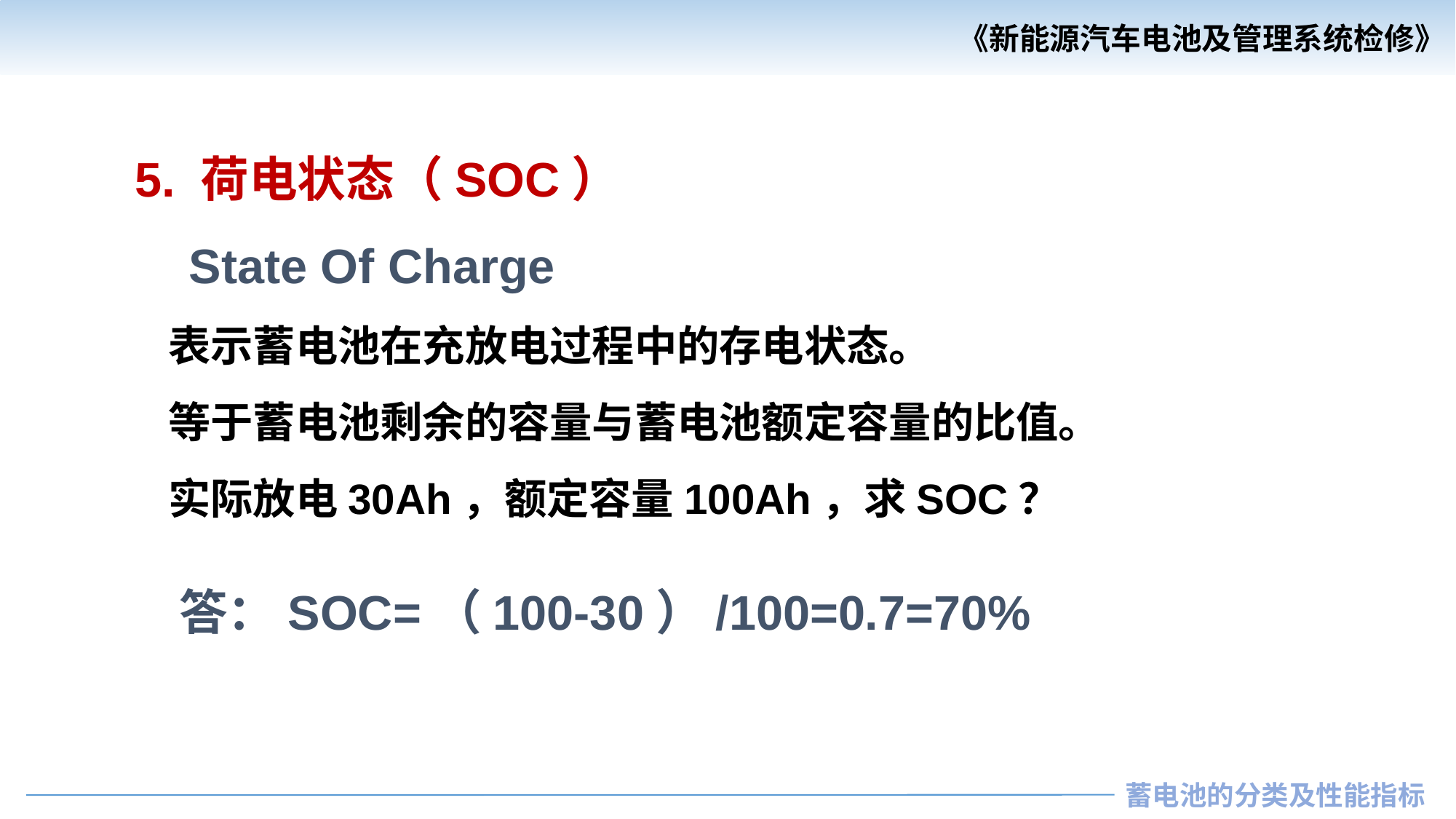

5. 荷电状态（SOC）
        State Of Charge
        表示蓄电池在充放电过程中的存电状态。
        等于蓄电池剩余的容量与蓄电池额定容量的比值。
        实际放电30Ah，额定容量100Ah，求SOC？
答：SOC=（100-30）/100=0.7=70%